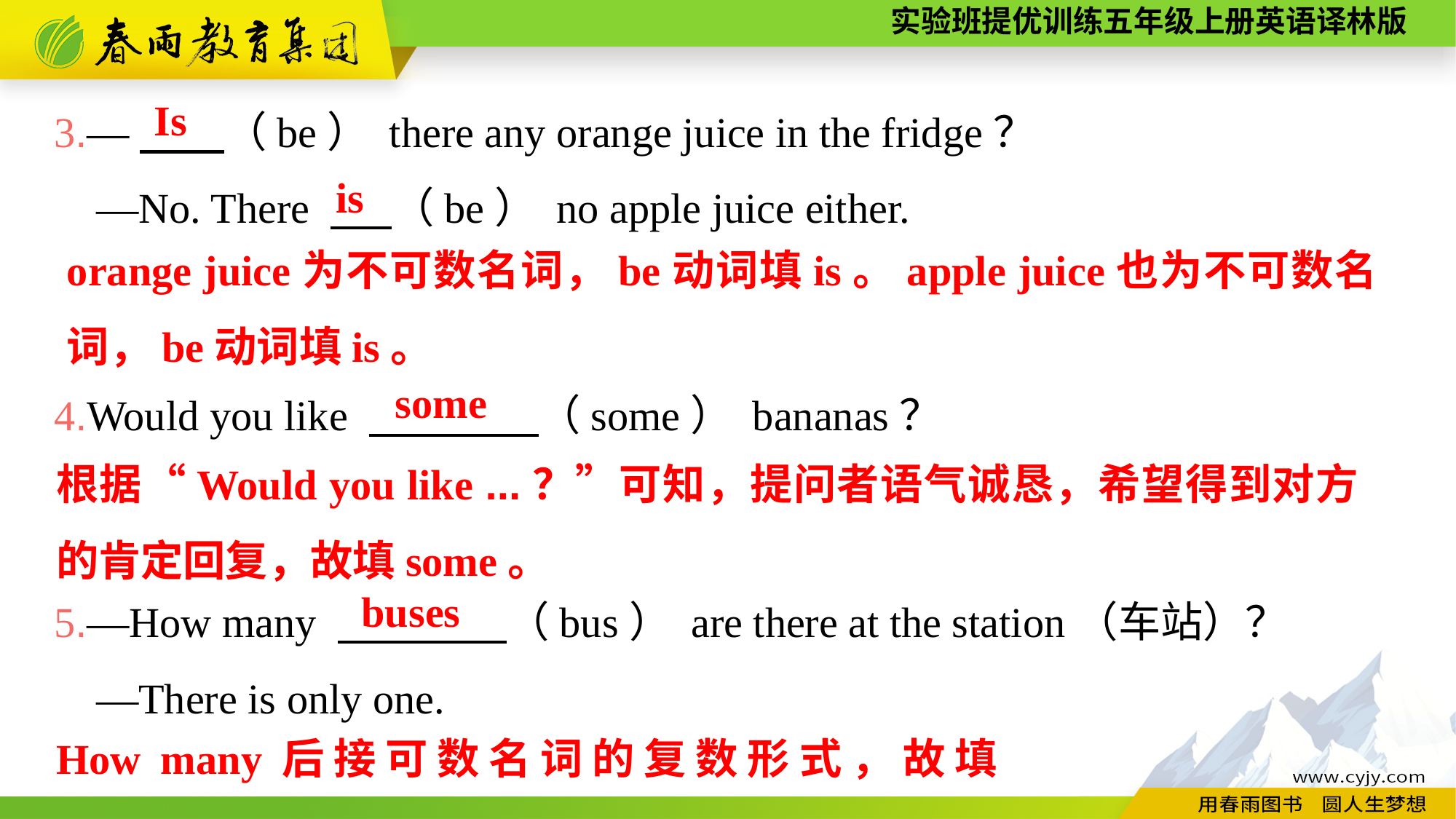

3.—　　（be） there any orange juice in the fridge？
    —No. There 　  （be） no apple juice either.

4.Would you like 　　　　（some） bananas？

5.—How many 　　　　（bus） are there at the station（车站）？
    —There is only one.
Is
is
orange juice为不可数名词，be动词填is。apple juice也为不可数名词，be动词填is。
some
根据“Would you like ...？”可知，提问者语气诚恳，希望得到对方的肯定回复，故填some。
buses
How many后接可数名词的复数形式，故填buses。